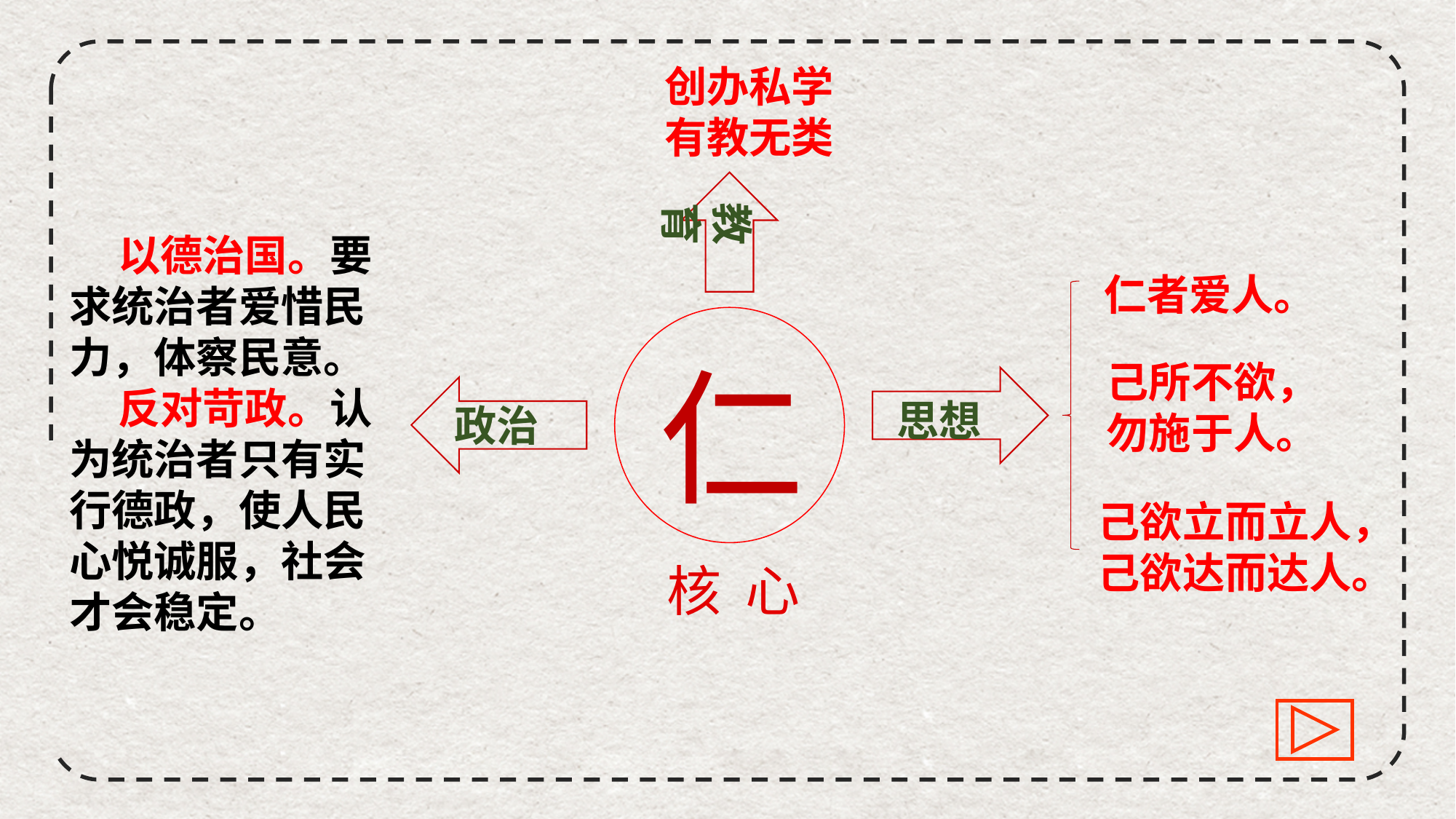

创办私学有教无类

教育
    以德治国。要求统治者爱惜民力，体察民意。
    反对苛政。认为统治者只有实行德政，使人民心悦诚服，社会才会稳定。
仁者爱人。

仁
己所不欲，
勿施于人。

思想

政治
己欲立而立人，己欲达而达人。
核  心